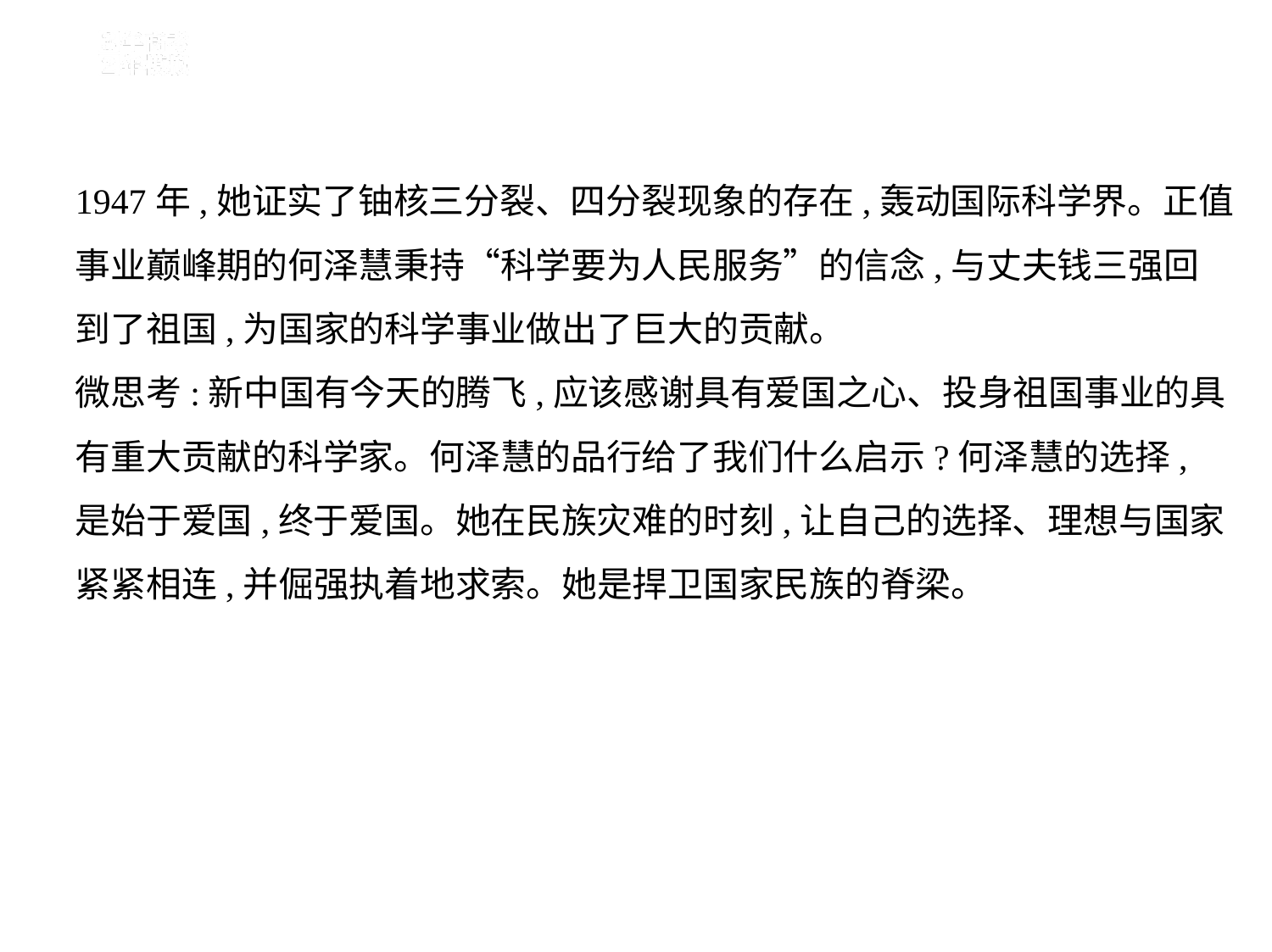

1947年,她证实了铀核三分裂、四分裂现象的存在,轰动国际科学界。正值
事业巅峰期的何泽慧秉持“科学要为人民服务”的信念,与丈夫钱三强回
到了祖国,为国家的科学事业做出了巨大的贡献。
微思考:新中国有今天的腾飞,应该感谢具有爱国之心、投身祖国事业的具
有重大贡献的科学家。何泽慧的品行给了我们什么启示?何泽慧的选择,
是始于爱国,终于爱国。她在民族灾难的时刻,让自己的选择、理想与国家
紧紧相连,并倔强执着地求索。她是捍卫国家民族的脊梁。